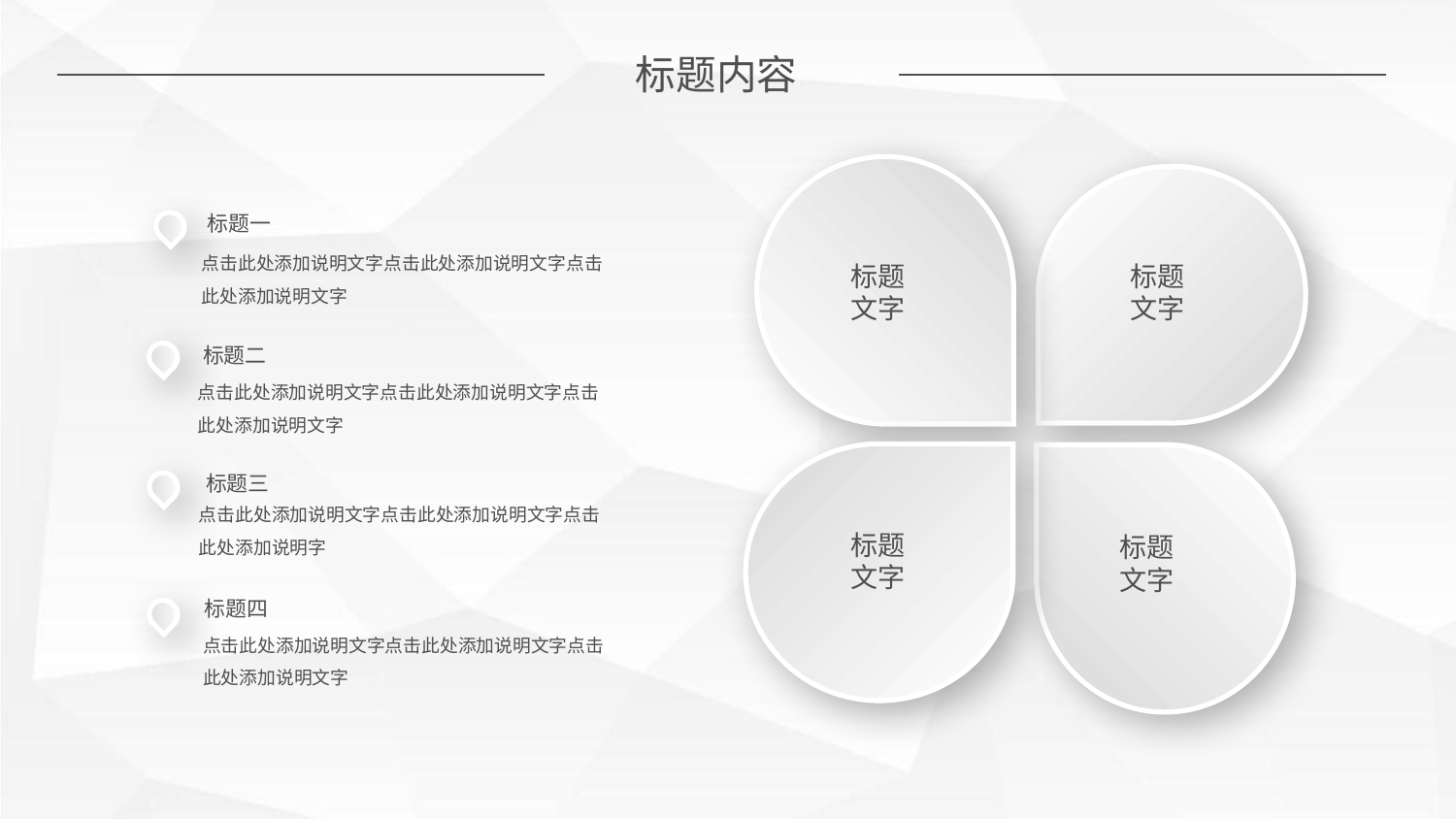

标题内容

标题一

点击此处添加说明文字点击此处添加说明文字点击此处添加说明文字
标题
文字
标题
文字
标题二

点击此处添加说明文字点击此处添加说明文字点击此处添加说明文字

标题三

点击此处添加说明文字点击此处添加说明文字点击此处添加说明字
标题
文字
标题
文字
标题四

点击此处添加说明文字点击此处添加说明文字点击此处添加说明文字